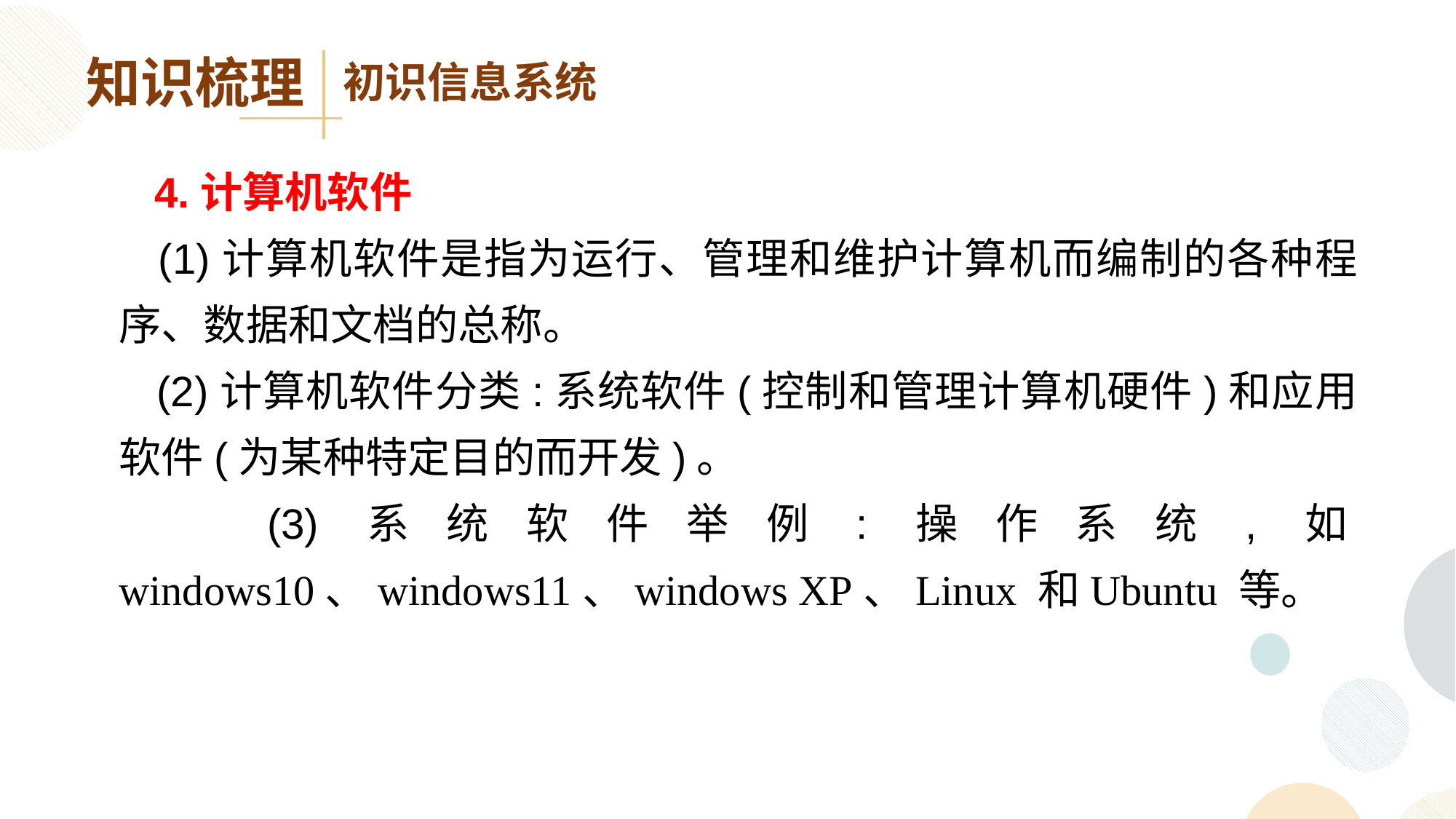

知识梳理
初识信息系统
   4.计算机软件
   (1)计算机软件是指为运行、管理和维护计算机而编制的各种程序、数据和文档的总称。
   (2)计算机软件分类:系统软件(控制和管理计算机硬件)和应用软件(为某种特定目的而开发)。
   (3)系统软件举例:操作系统,如windows10、windows11、windows XP、Linux 和Ubuntu 等。